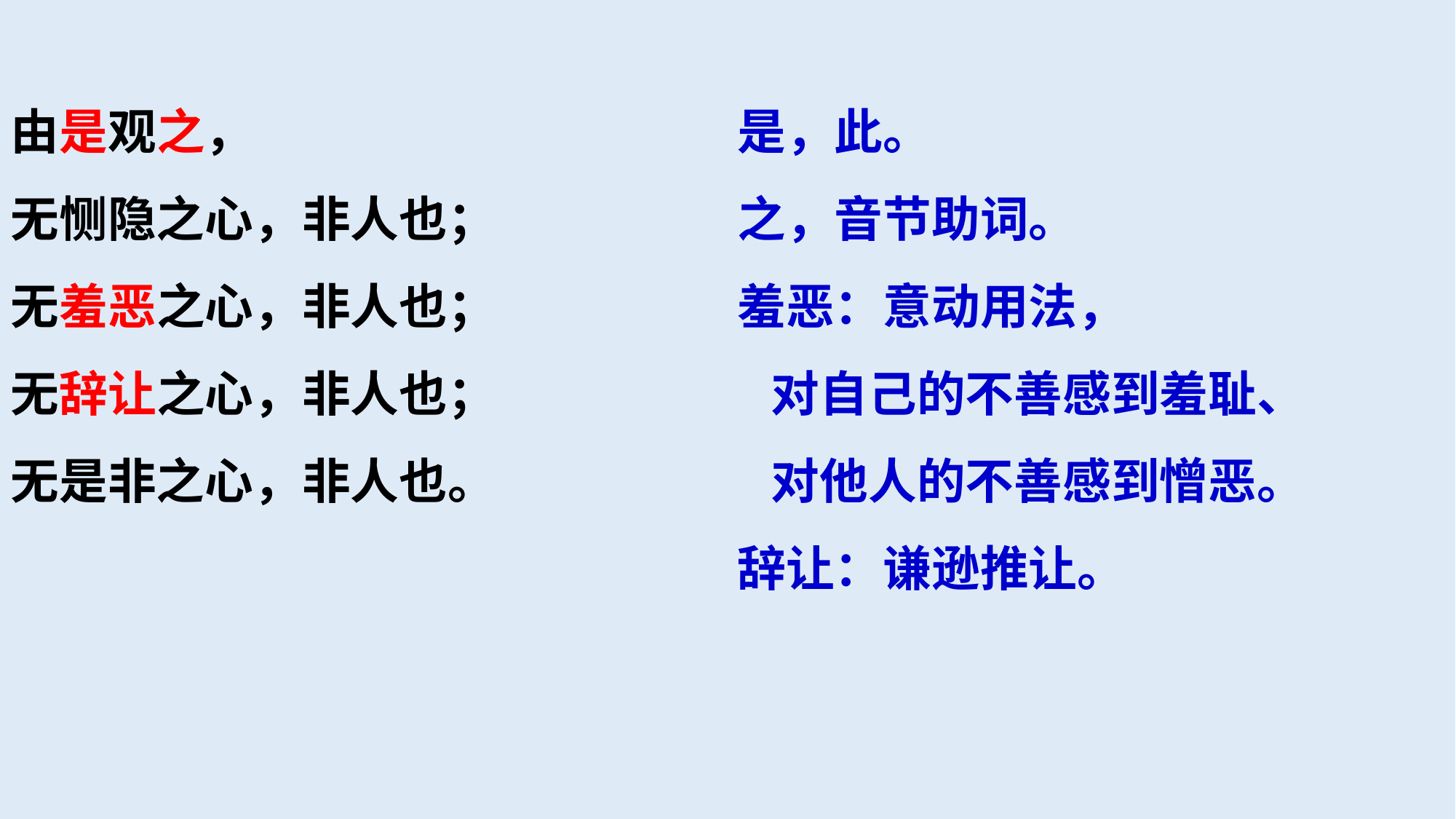

由是观之，
无恻隐之心，非人也；
无羞恶之心，非人也；
无辞让之心，非人也；
无是非之心，非人也。
是，此。
之，音节助词。
羞恶：意动用法，
  对自己的不善感到羞耻、
  对他人的不善感到憎恶。
辞让：谦逊推让。